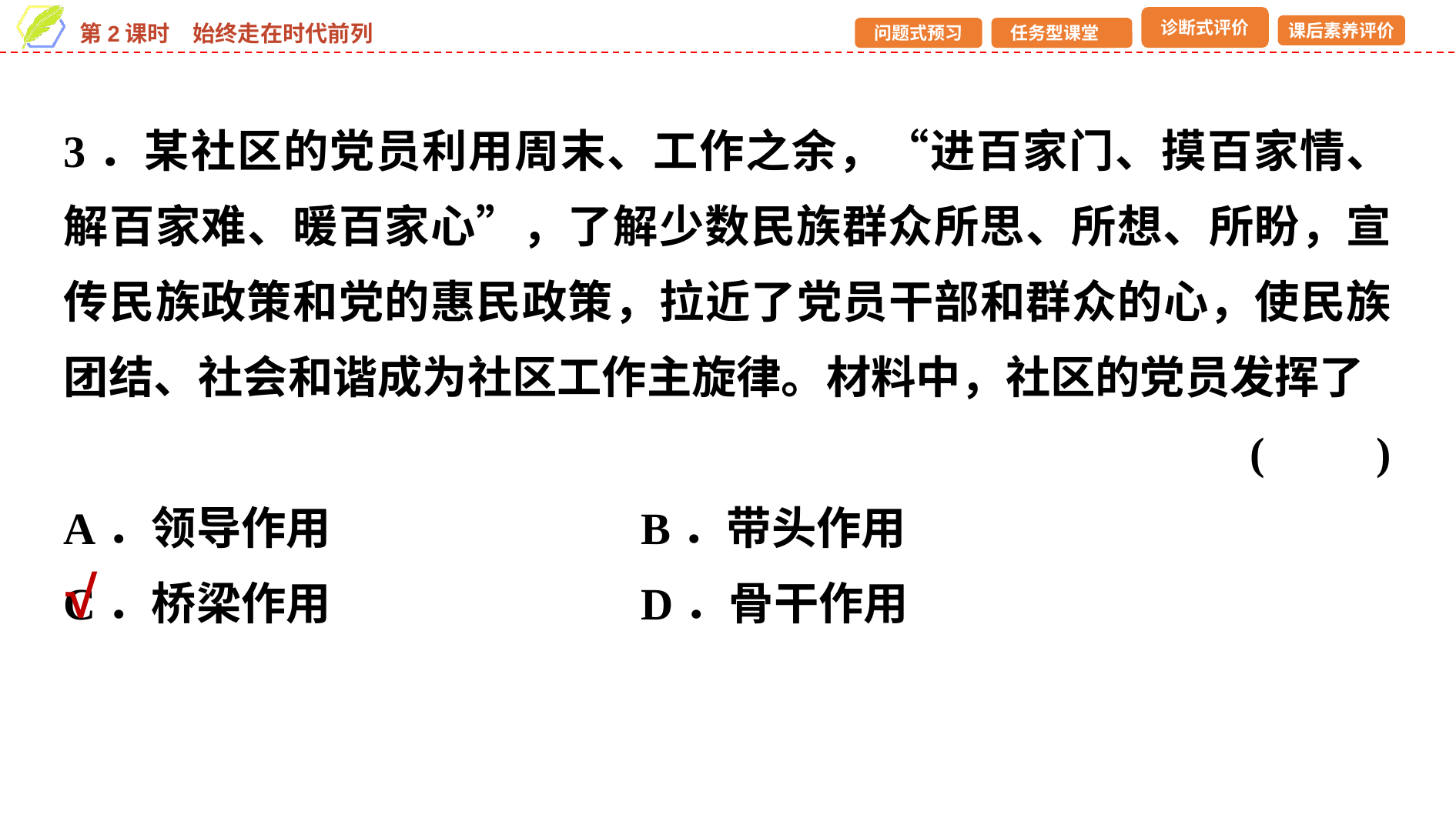

3．某社区的党员利用周末、工作之余，“进百家门、摸百家情、解百家难、暖百家心”，了解少数民族群众所思、所想、所盼，宣传民族政策和党的惠民政策，拉近了党员干部和群众的心，使民族团结、社会和谐成为社区工作主旋律。材料中，社区的党员发挥了
(　　)
A．领导作用　　　　　	B．带头作用
C．桥梁作用    			D．骨干作用
√